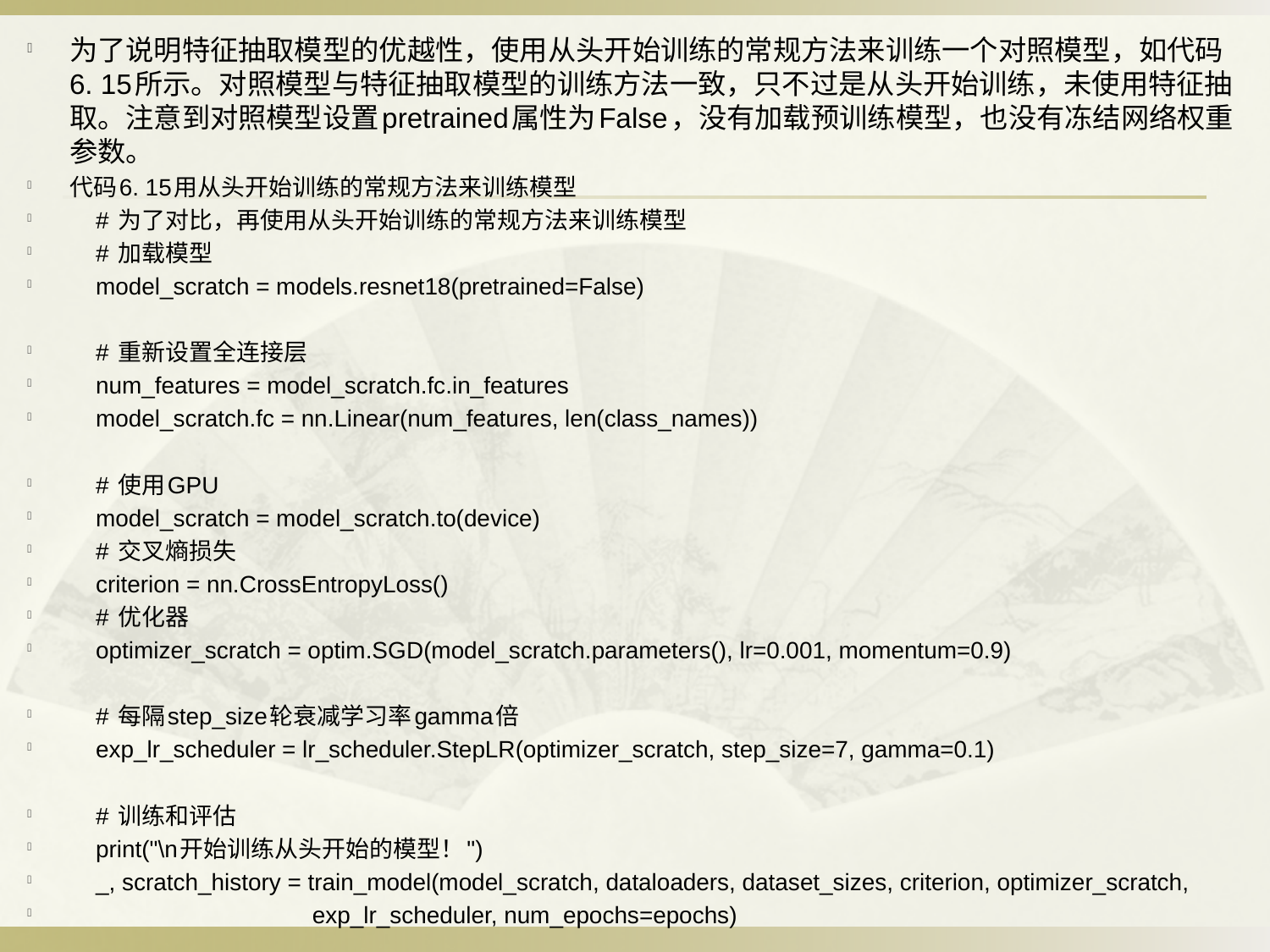

为了说明特征抽取模型的优越性，使用从头开始训练的常规方法来训练一个对照模型，如代码6. 15所示。对照模型与特征抽取模型的训练方法一致，只不过是从头开始训练，未使用特征抽取。注意到对照模型设置pretrained属性为False，没有加载预训练模型，也没有冻结网络权重参数。
代码6. 15用从头开始训练的常规方法来训练模型
    # 为了对比，再使用从头开始训练的常规方法来训练模型
    # 加载模型
    model_scratch = models.resnet18(pretrained=False)

    # 重新设置全连接层
    num_features = model_scratch.fc.in_features
    model_scratch.fc = nn.Linear(num_features, len(class_names))

    # 使用GPU
    model_scratch = model_scratch.to(device)
    # 交叉熵损失
    criterion = nn.CrossEntropyLoss()
    # 优化器
    optimizer_scratch = optim.SGD(model_scratch.parameters(), lr=0.001, momentum=0.9)

    # 每隔step_size轮衰减学习率gamma倍
    exp_lr_scheduler = lr_scheduler.StepLR(optimizer_scratch, step_size=7, gamma=0.1)

    # 训练和评估
    print("\n开始训练从头开始的模型！")
    _, scratch_history = train_model(model_scratch, dataloaders, dataset_sizes, criterion, optimizer_scratch,
                                     exp_lr_scheduler, num_epochs=epochs)